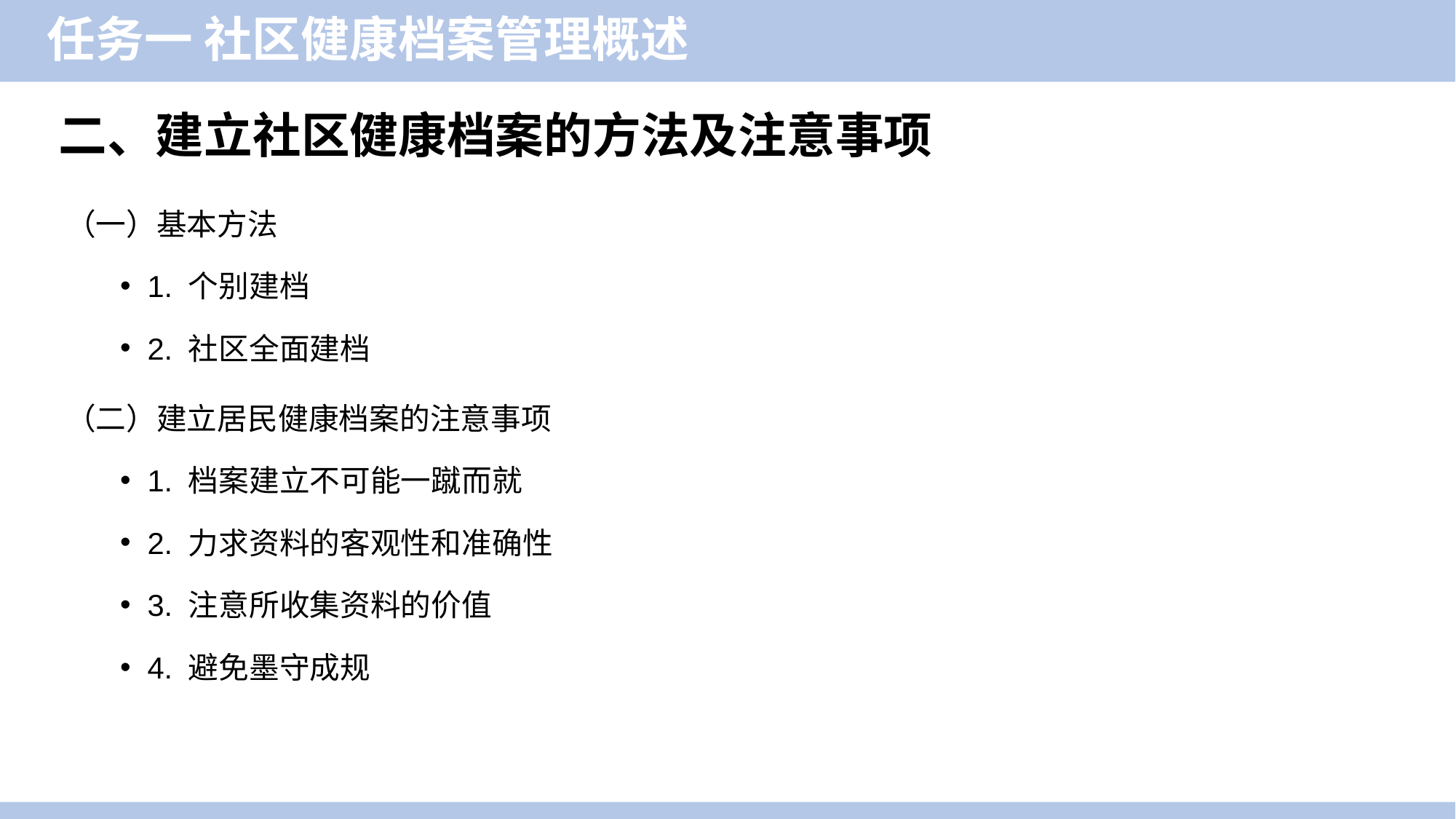

任务一 社区健康档案管理概述
二、建立社区健康档案的方法及注意事项
（一）基本方法
1. 个别建档
2. 社区全面建档
（二）建立居民健康档案的注意事项
1. 档案建立不可能一蹴而就
2. 力求资料的客观性和准确性
3. 注意所收集资料的价值
4. 避免墨守成规